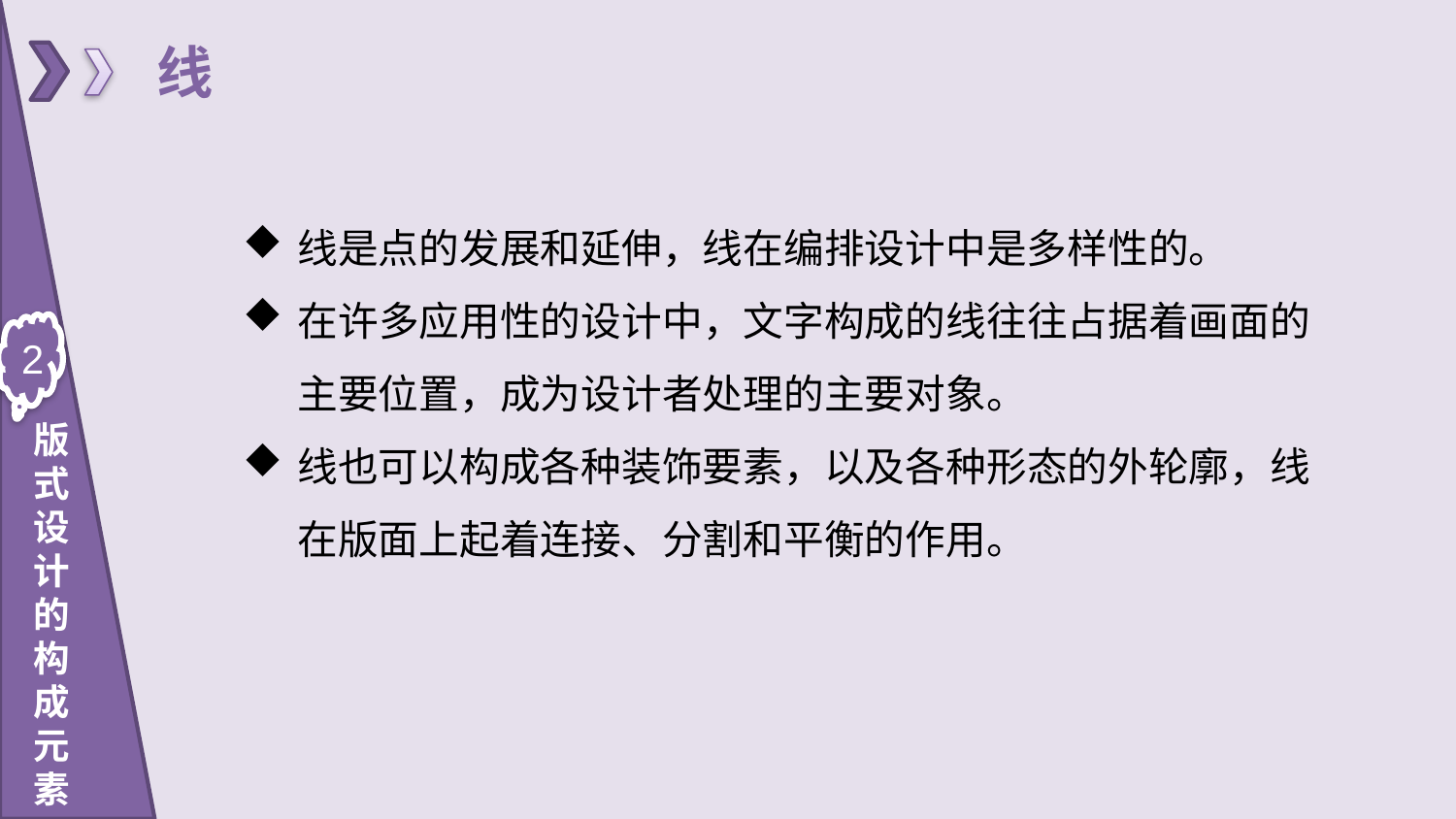

版式设计的构成元素
线

线是点的发展和延伸，线在编排设计中是多样性的。
在许多应用性的设计中，文字构成的线往往占据着画面的主要位置，成为设计者处理的主要对象。
线也可以构成各种装饰要素，以及各种形态的外轮廓，线在版面上起着连接、分割和平衡的作用。
2